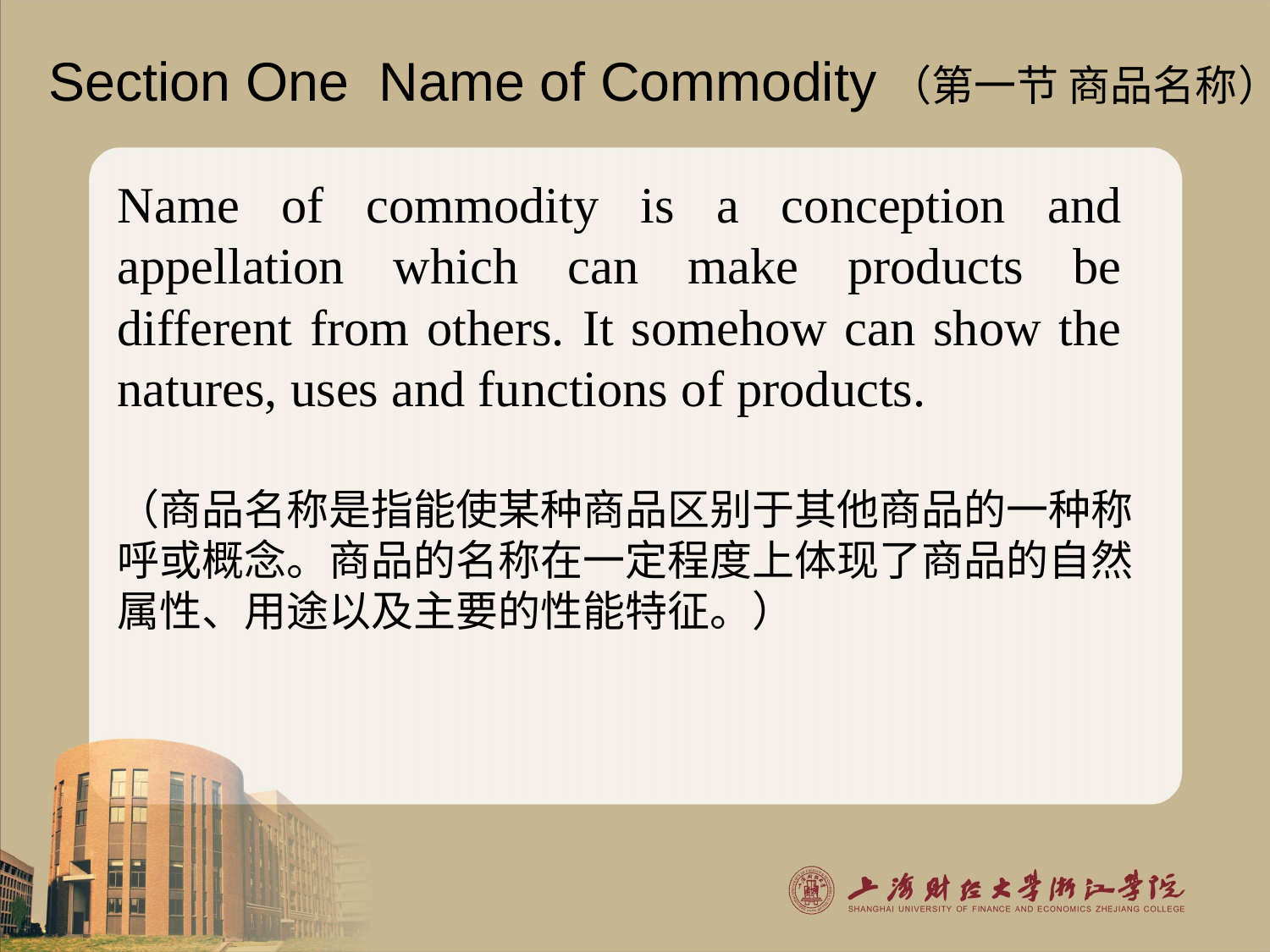

Section One  Name of Commodity（第一节 商品名称）
Name of commodity is a conception and appellation which can make products be different from others. It somehow can show the natures, uses and functions of products.
（商品名称是指能使某种商品区别于其他商品的一种称呼或概念。商品的名称在一定程度上体现了商品的自然属性、用途以及主要的性能特征。）